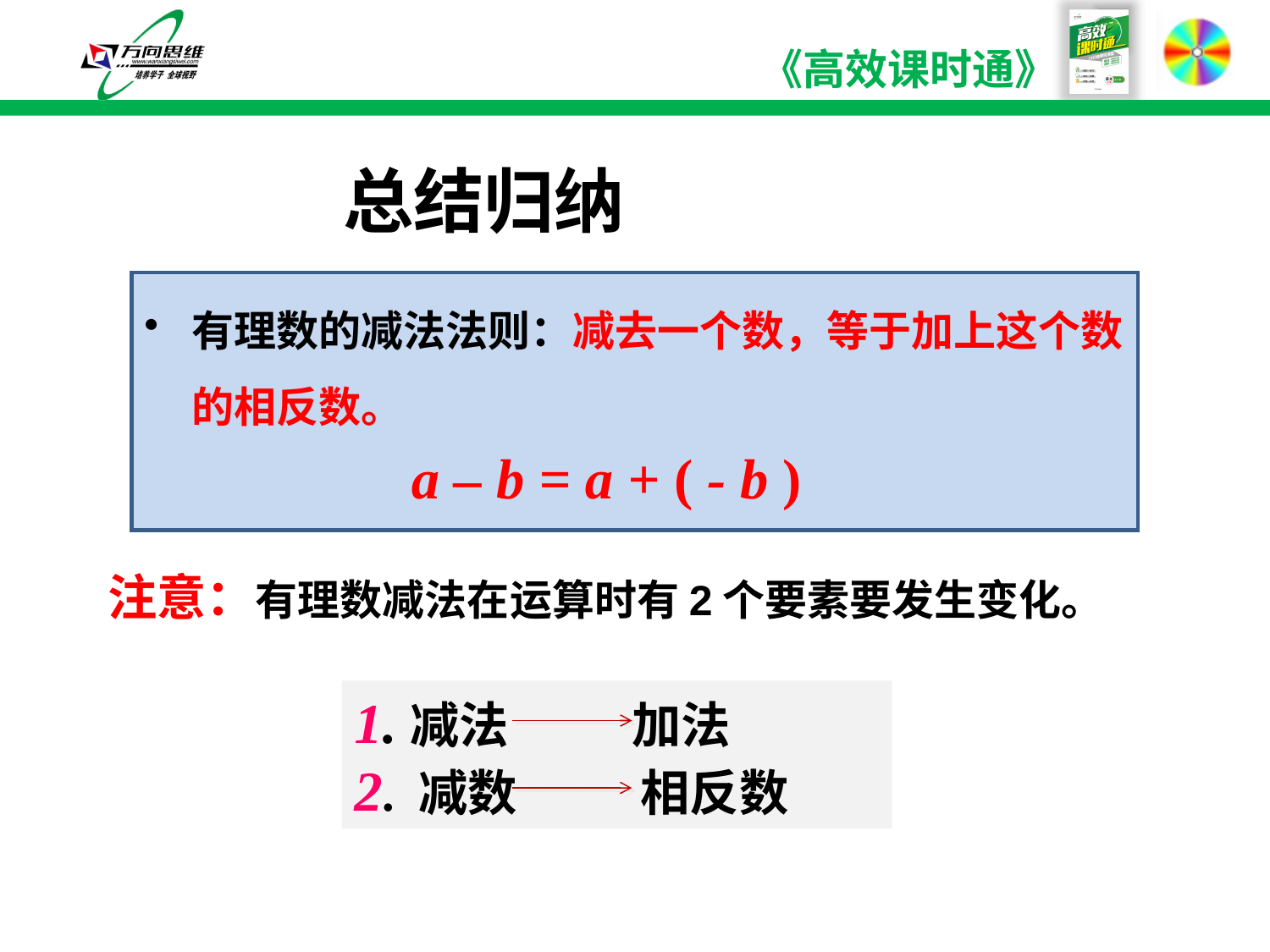

# 总结归纳
有理数的减法法则：减去一个数，等于加上这个数的相反数。
a – b = a + ( - b )
注意：有理数减法在运算时有2个要素要发生变化。
1.减法           加法
2. 减数           相反数